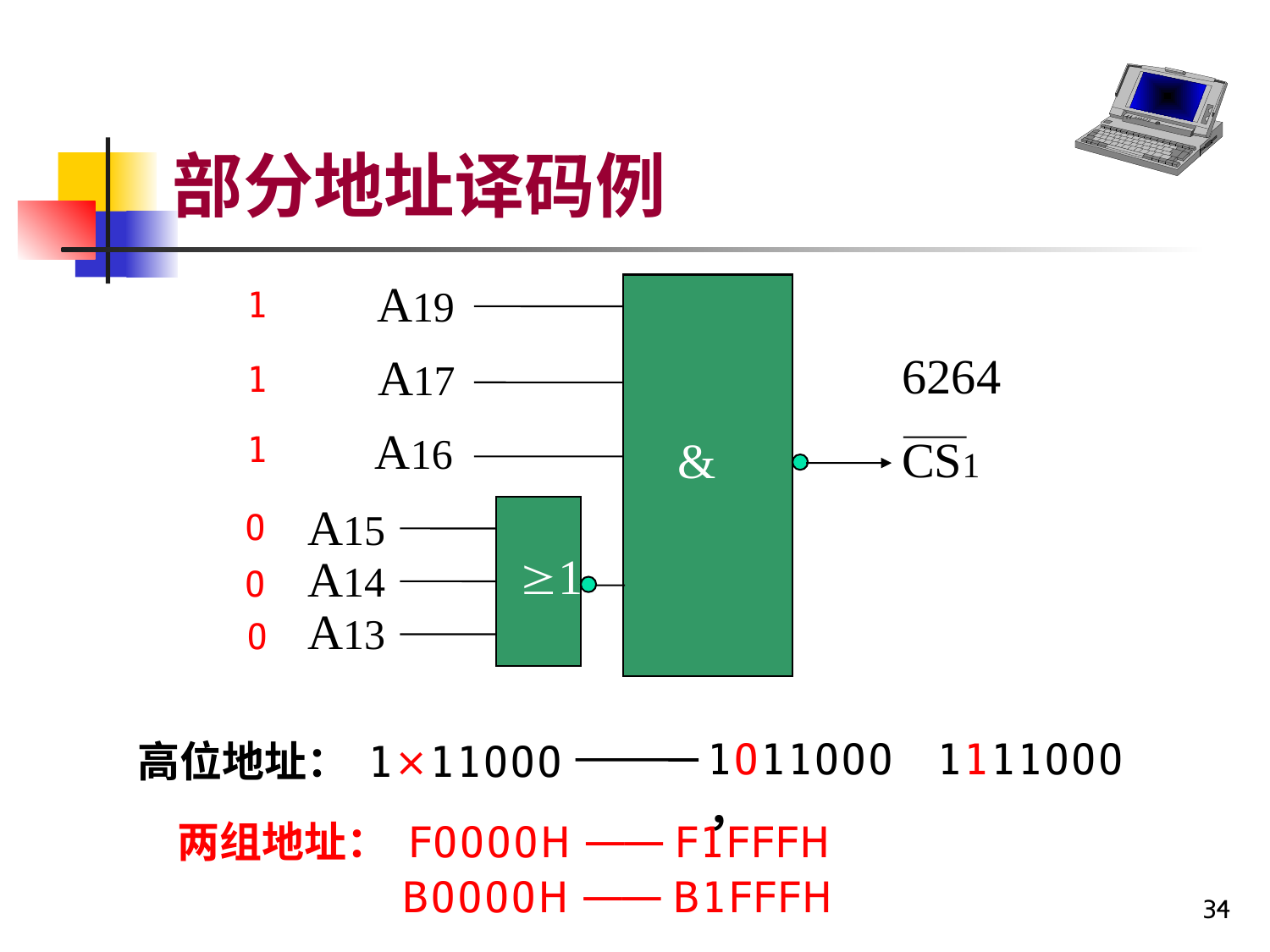

# 部分地址译码例
A19

1

6264
CS1
A17
1

A16
1
&

A15

0

≥1
A14
0

A13
0

高位地址： 1×11000
1011000，
1111000

两组地址： F0000H —— F1FFFH
                  B0000H —— B1FFFH
34